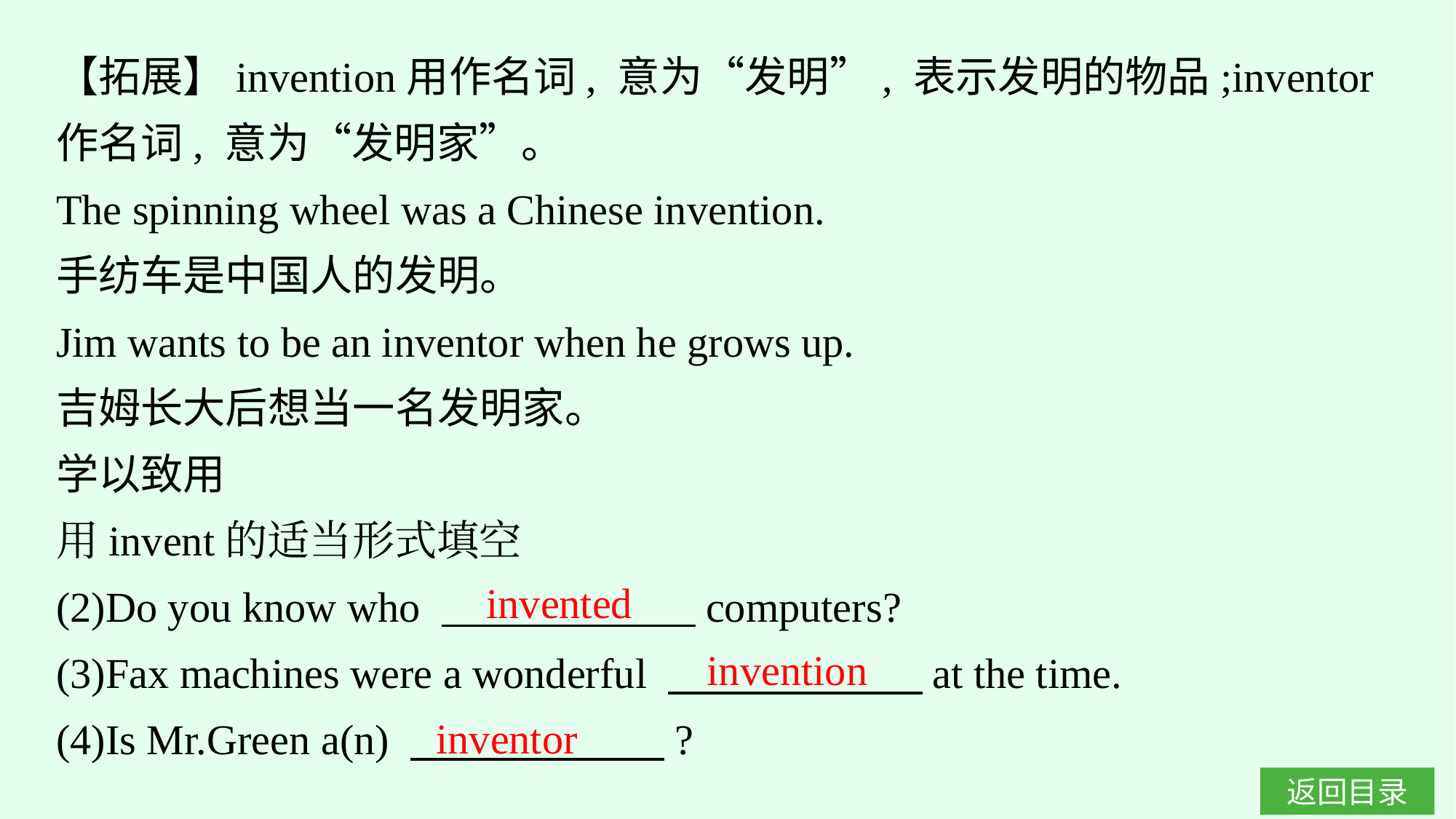

【拓展】invention用作名词, 意为“发明”, 表示发明的物品;inventor作名词, 意为“发明家”。
The spinning wheel was a Chinese invention.
手纺车是中国人的发明。
Jim wants to be an inventor when he grows up.
吉姆长大后想当一名发明家。
学以致用
用invent的适当形式填空
(2)Do you know who 　　　　　　computers?
(3)Fax machines were a wonderful 　　　　　　at the time.
(4)Is Mr.Green a(n) 　　　　　　?
invented
invention
inventor